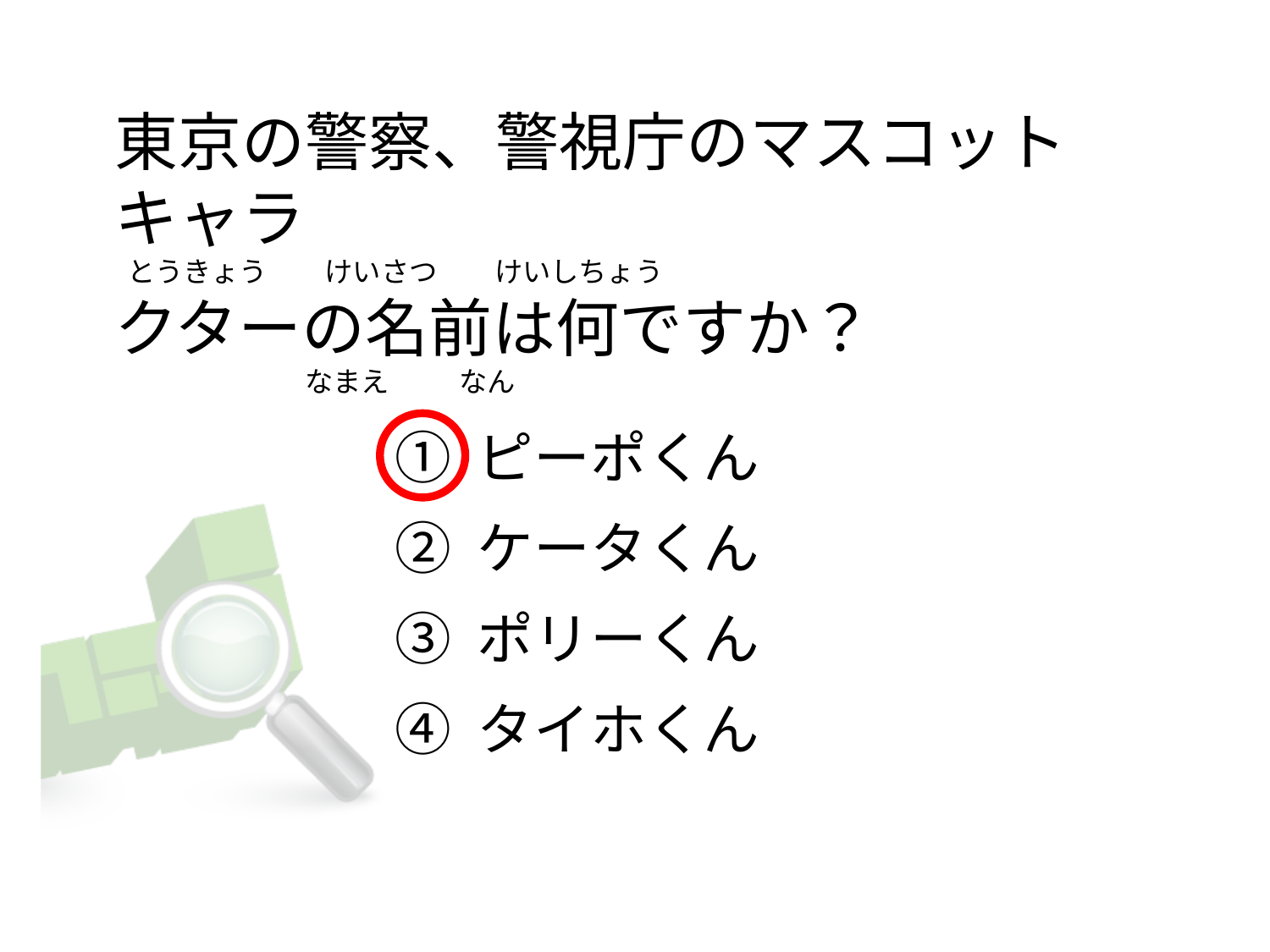

# 東京の警察、警視庁のマスコットキャラ   とうきょう         けいさつ         けいしちょう クターの名前は何ですか？                               なまえ           なん

① ピーポくん
② ケータくん
③ ポリーくん
④ タイホくん